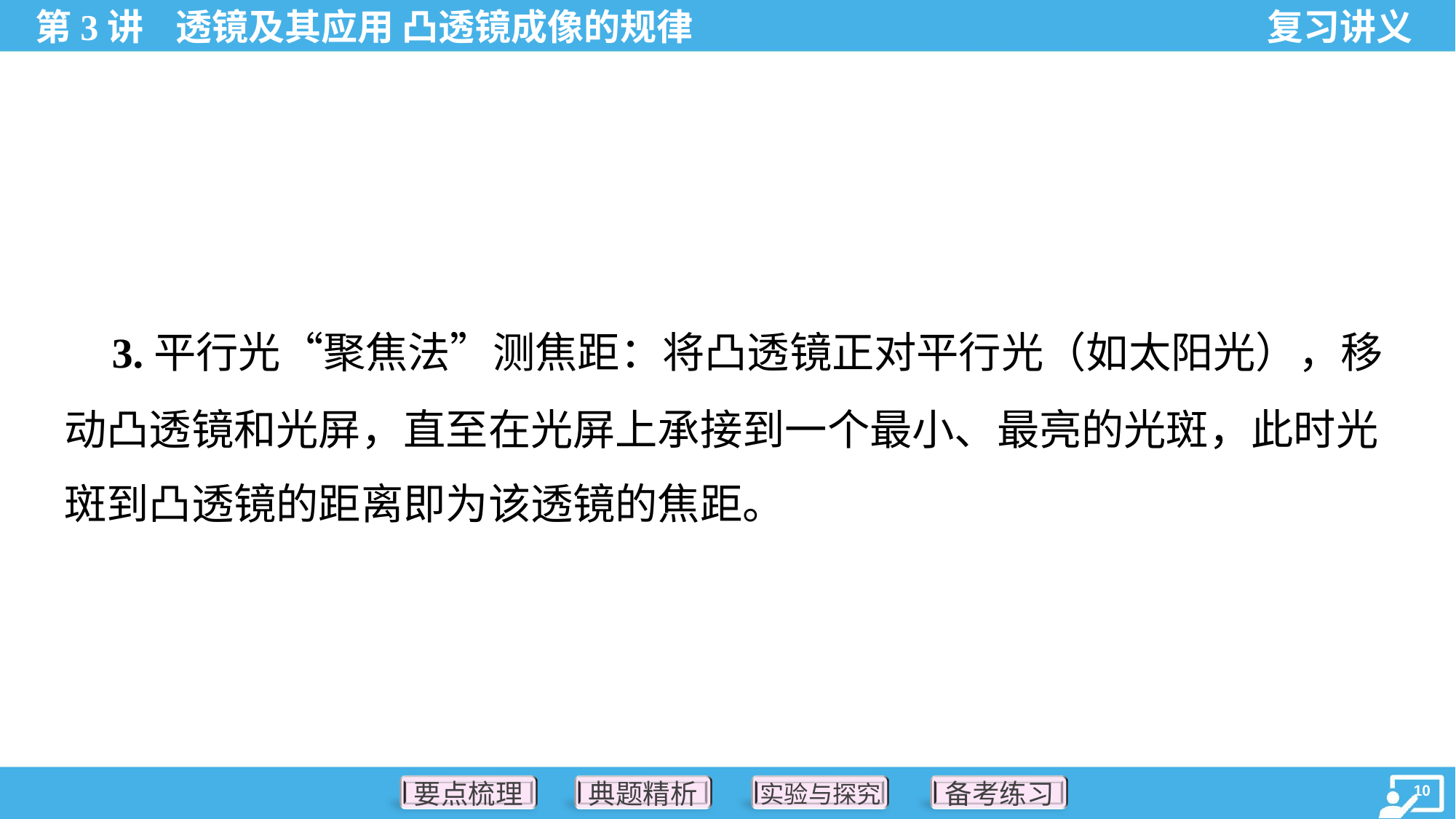

3.平行光“聚焦法”测焦距：将凸透镜正对平行光（如太阳光），移
动凸透镜和光屏，直至在光屏上承接到一个最小、最亮的光斑，此时光
斑到凸透镜的距离即为该透镜的焦距。